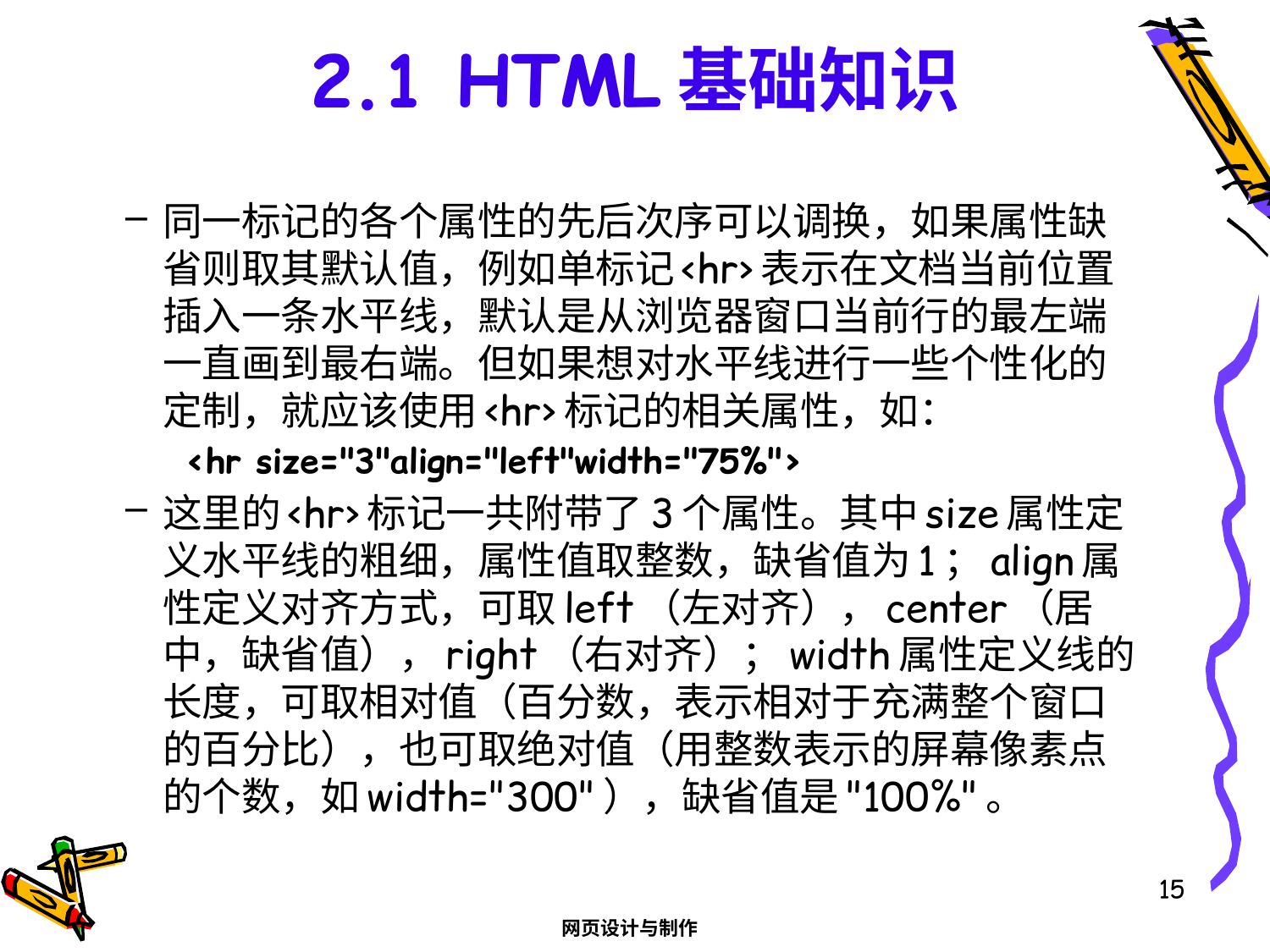

# 2.1 HTML基础知识
同一标记的各个属性的先后次序可以调换，如果属性缺省则取其默认值，例如单标记<hr>表示在文档当前位置插入一条水平线，默认是从浏览器窗口当前行的最左端一直画到最右端。但如果想对水平线进行一些个性化的定制，就应该使用<hr>标记的相关属性，如：
<hr size="3"align="left"width="75%">
这里的<hr>标记一共附带了3个属性。其中size属性定义水平线的粗细，属性值取整数，缺省值为1；align属性定义对齐方式，可取left（左对齐），center（居中，缺省值），right（右对齐）；width属性定义线的长度，可取相对值（百分数，表示相对于充满整个窗口的百分比），也可取绝对值（用整数表示的屏幕像素点的个数，如width="300"），缺省值是"100%"。

15
网页设计与制作